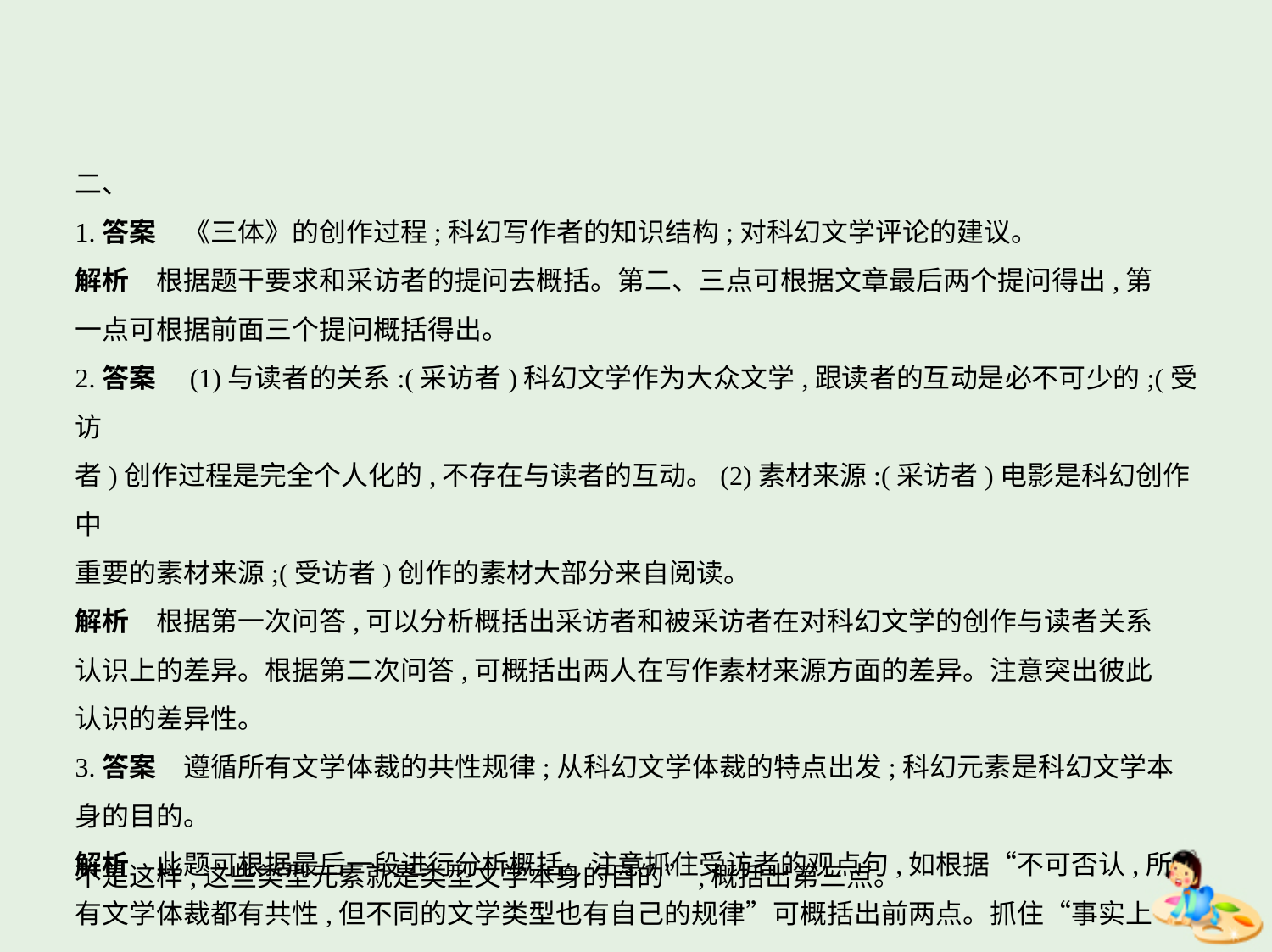

二、
1.答案　《三体》的创作过程;科幻写作者的知识结构;对科幻文学评论的建议。
解析　根据题干要求和采访者的提问去概括。第二、三点可根据文章最后两个提问得出,第
一点可根据前面三个提问概括得出。
2.答案　(1)与读者的关系:(采访者)科幻文学作为大众文学,跟读者的互动是必不可少的;(受访
者)创作过程是完全个人化的,不存在与读者的互动。(2)素材来源:(采访者)电影是科幻创作中
重要的素材来源;(受访者)创作的素材大部分来自阅读。
解析　根据第一次问答,可以分析概括出采访者和被采访者在对科幻文学的创作与读者关系
认识上的差异。根据第二次问答,可概括出两人在写作素材来源方面的差异。注意突出彼此
认识的差异性。
3.答案　遵循所有文学体裁的共性规律;从科幻文学体裁的特点出发;科幻元素是科幻文学本
身的目的。
解析　此题可根据最后一段进行分析概括。注意抓住受访者的观点句,如根据“不可否认,所
有文学体裁都有共性,但不同的文学类型也有自己的规律”可概括出前两点。抓住“事实上
不是这样,这些类型元素就是类型文学本身的目的”,概括出第三点。